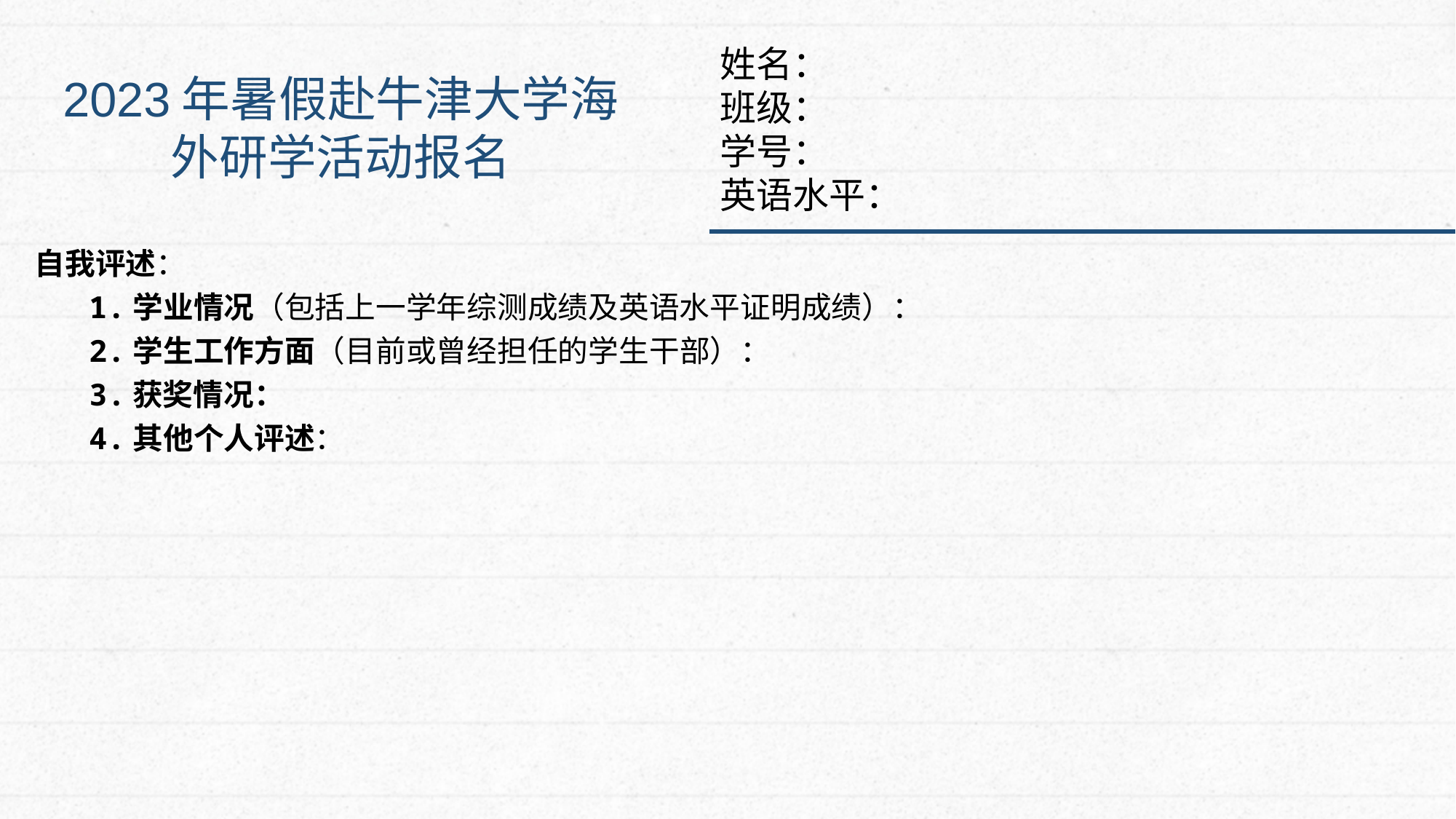

# 姓名： 班级： 学号： 英语水平：
2023年暑假赴牛津大学海外研学活动报名
自我评述：
1.学业情况（包括上一学年综测成绩及英语水平证明成绩）：
2.学生工作方面（目前或曾经担任的学生干部）：
3.获奖情况：
4.其他个人评述：